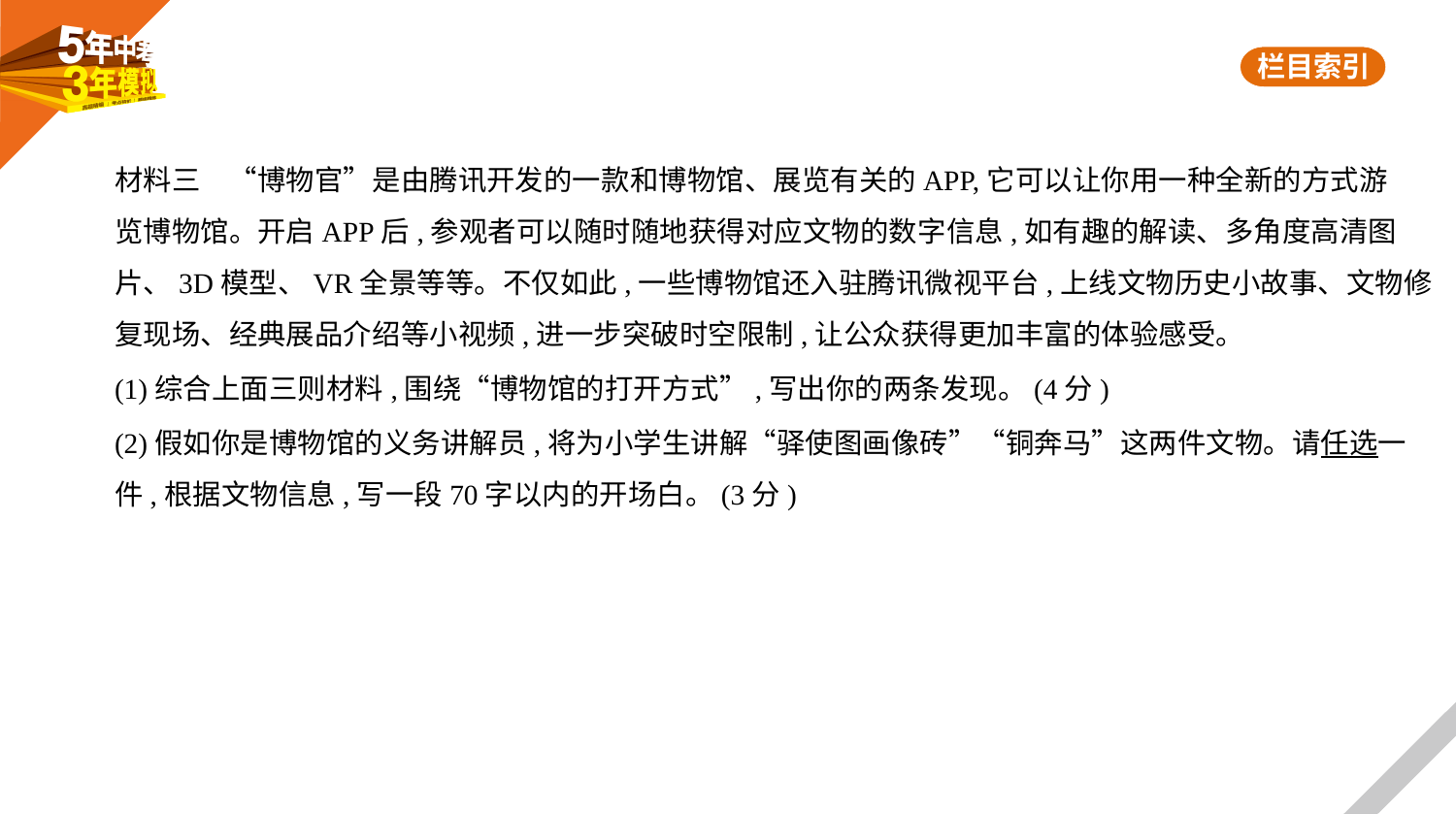

材料三　“博物官”是由腾讯开发的一款和博物馆、展览有关的APP,它可以让你用一种全新的方式游
览博物馆。开启APP后,参观者可以随时随地获得对应文物的数字信息,如有趣的解读、多角度高清图
片、3D模型、VR全景等等。不仅如此,一些博物馆还入驻腾讯微视平台,上线文物历史小故事、文物修
复现场、经典展品介绍等小视频,进一步突破时空限制,让公众获得更加丰富的体验感受。
(1)综合上面三则材料,围绕“博物馆的打开方式”,写出你的两条发现。(4分)
(2)假如你是博物馆的义务讲解员,将为小学生讲解“驿使图画像砖”“铜奔马”这两件文物。请任选一
件,根据文物信息,写一段70字以内的开场白。(3分)